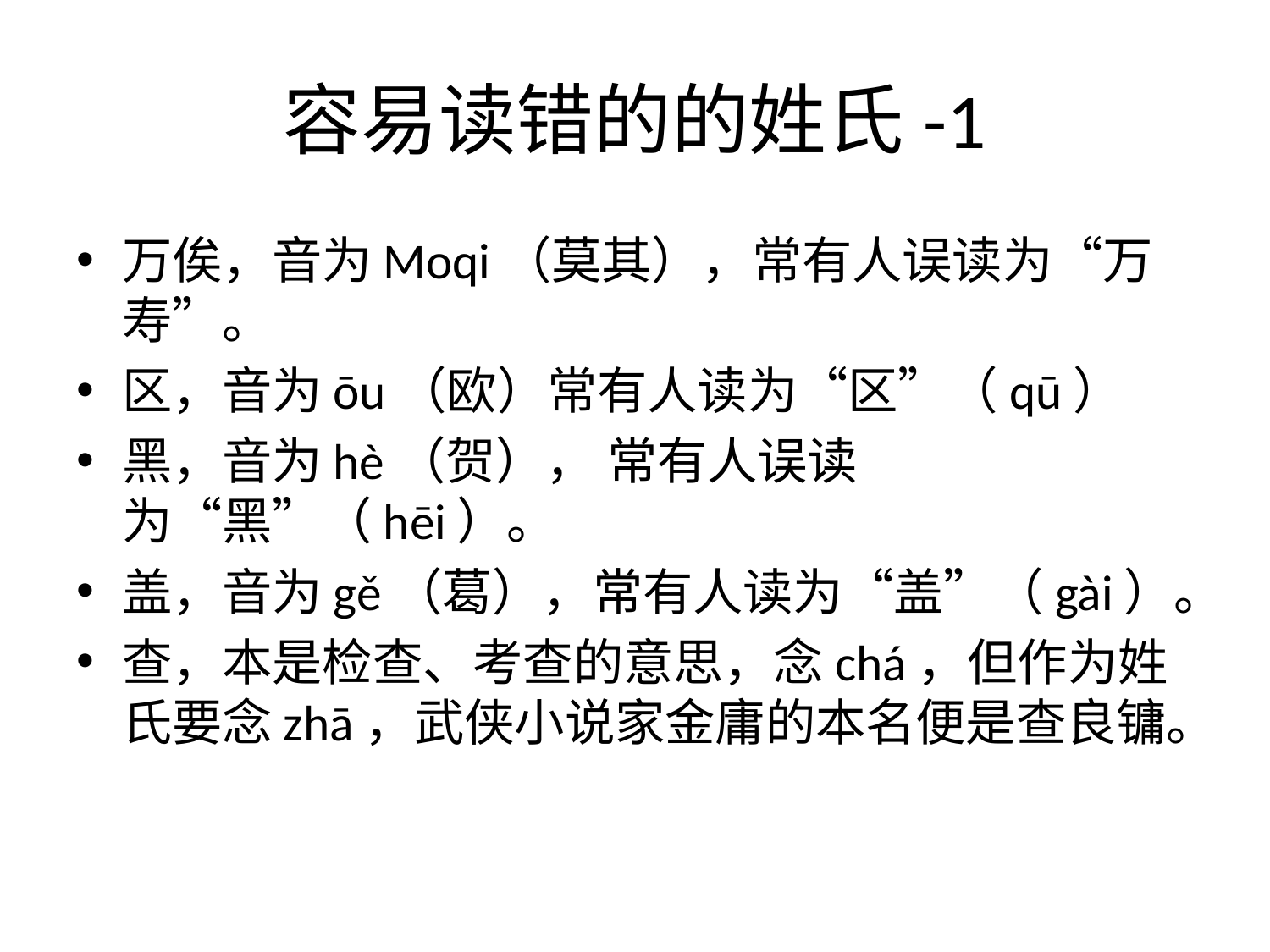

# 容易读错的的姓氏-1
万俟，音为Moqi（莫其），常有人误读为“万寿”。
区，音为ōu（欧）常有人读为“区”（qū）
黑，音为hè（贺）， 常有人误读为“黑”（hēi）。
盖，音为gě（葛），常有人读为“盖”（gài）。
查，本是检查、考查的意思，念chá，但作为姓氏要念zhā，武侠小说家金庸的本名便是查良镛。